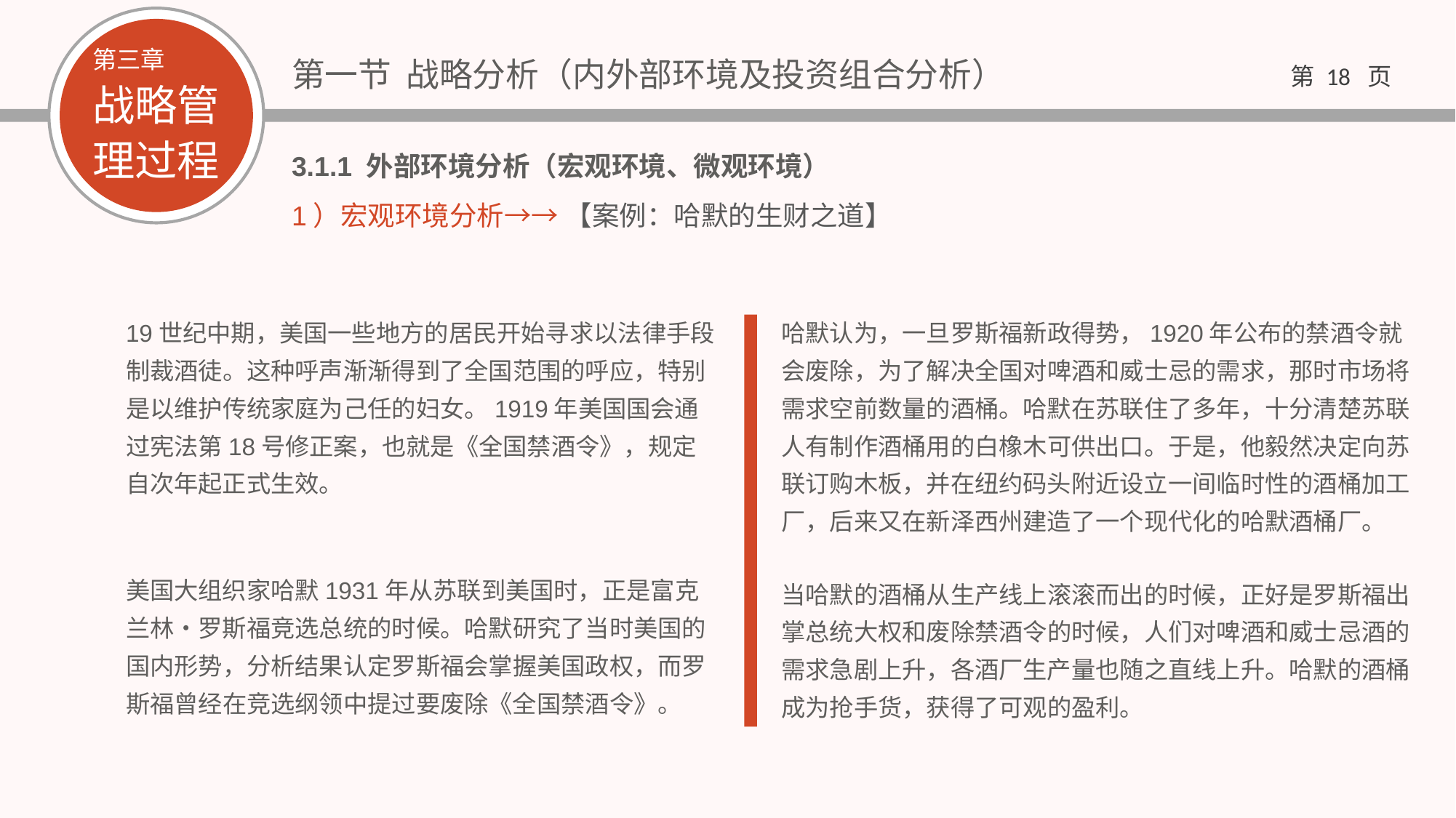

3.1.1 外部环境分析（宏观环境、微观环境）
1）宏观环境分析→→ 【案例：哈默的生财之道】
19世纪中期，美国一些地方的居民开始寻求以法律手段制裁酒徒。这种呼声渐渐得到了全国范围的呼应，特别是以维护传统家庭为己任的妇女。1919年美国国会通过宪法第18号修正案，也就是《全国禁酒令》，规定自次年起正式生效。
哈默认为，一旦罗斯福新政得势，1920年公布的禁酒令就会废除，为了解决全国对啤酒和威士忌的需求，那时市场将需求空前数量的酒桶。哈默在苏联住了多年，十分清楚苏联人有制作酒桶用的白橡木可供出口。于是，他毅然决定向苏联订购木板，并在纽约码头附近设立一间临时性的酒桶加工厂，后来又在新泽西州建造了一个现代化的哈默酒桶厂。

美国大组织家哈默1931年从苏联到美国时，正是富克兰林•罗斯福竞选总统的时候。哈默研究了当时美国的国内形势，分析结果认定罗斯福会掌握美国政权，而罗斯福曾经在竞选纲领中提过要废除《全国禁酒令》。
当哈默的酒桶从生产线上滚滚而出的时候，正好是罗斯福出掌总统大权和废除禁酒令的时候，人们对啤酒和威士忌酒的需求急剧上升，各酒厂生产量也随之直线上升。哈默的酒桶成为抢手货，获得了可观的盈利。